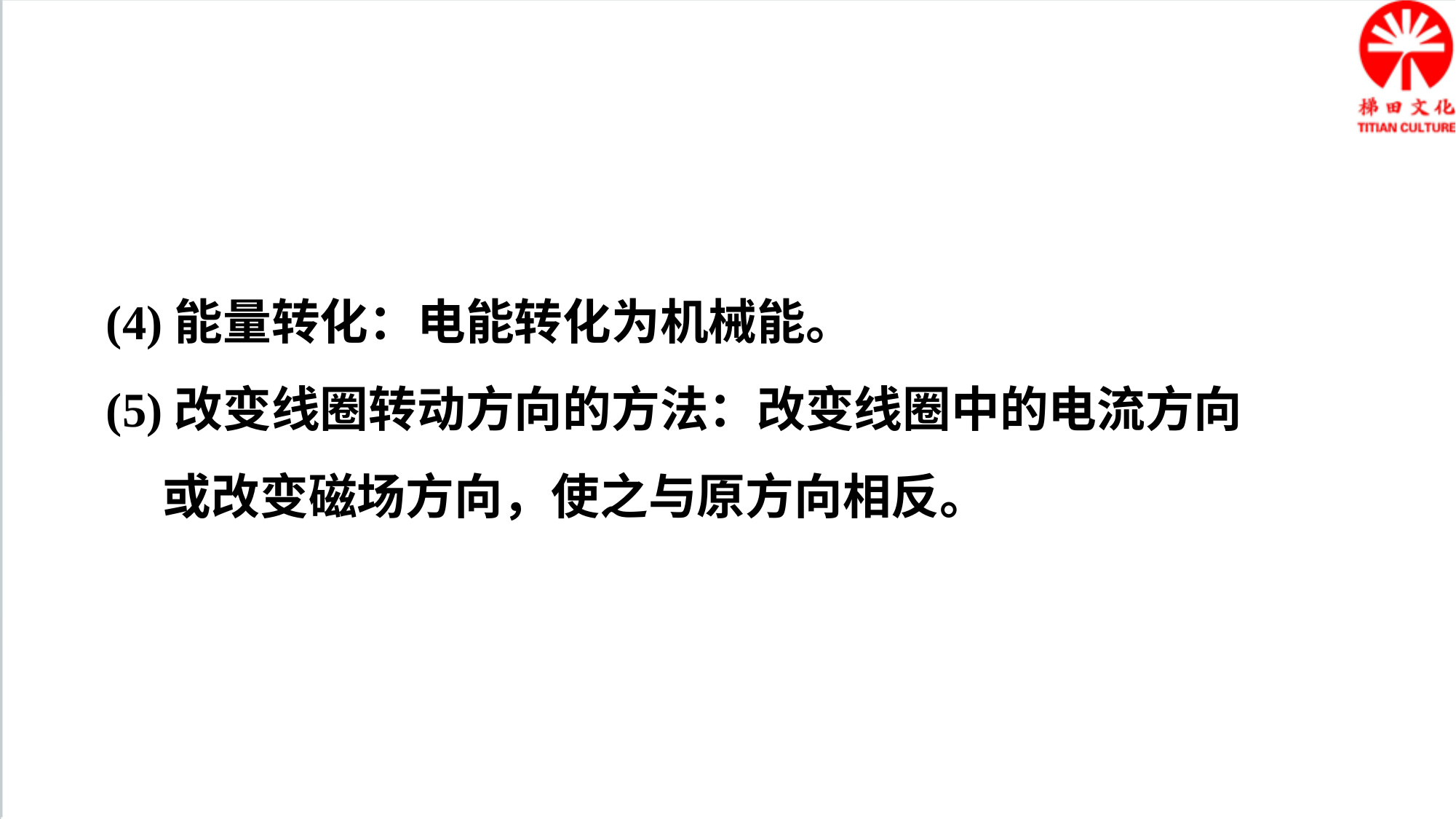

(4)能量转化：电能转化为机械能。
(5)改变线圈转动方向的方法：改变线圈中的电流方向或改变磁场方向，使之与原方向相反。